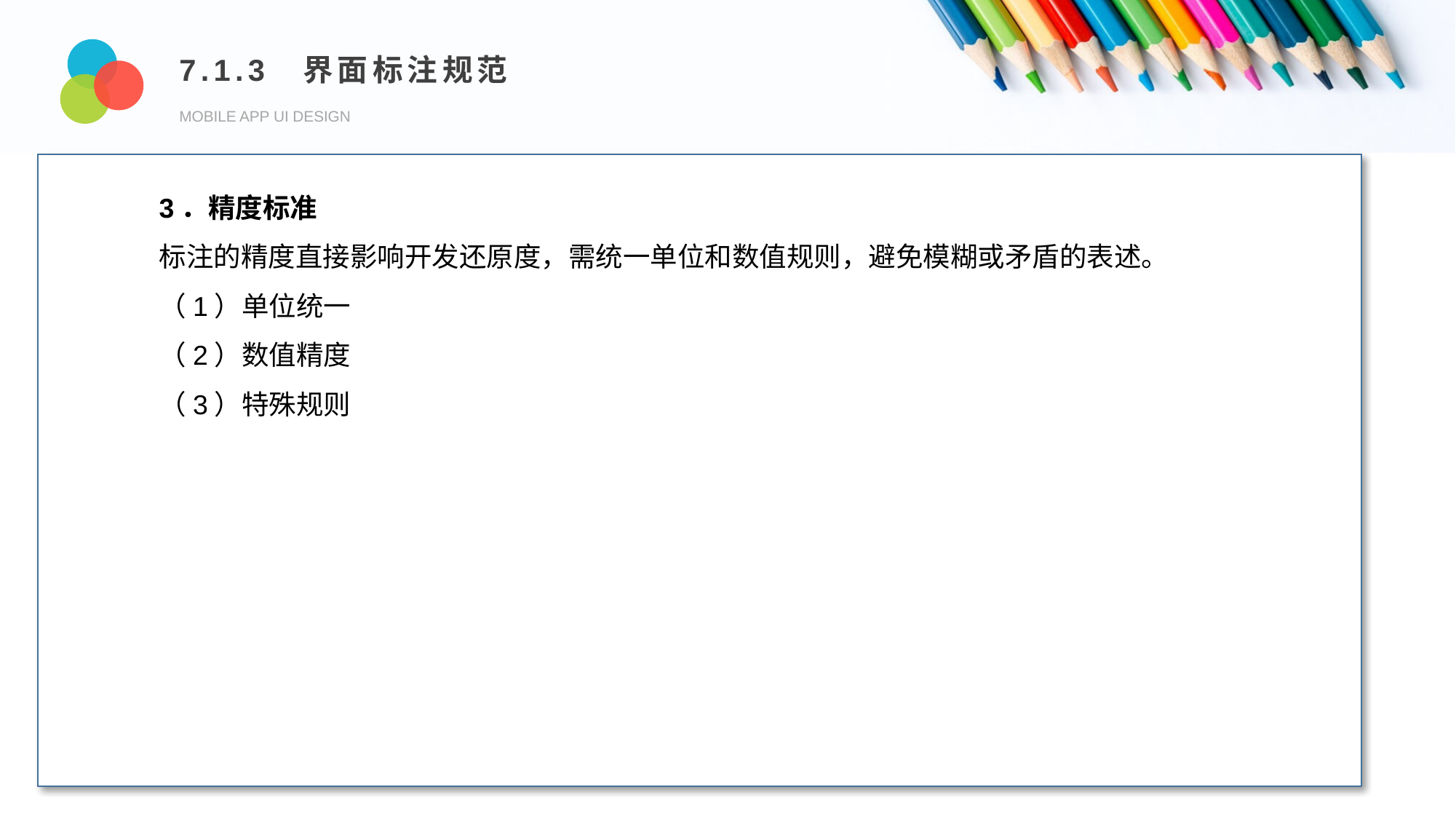

7.1.3  界面标注规范
MOBILE APP UI DESIGN
Design and Production
3．精度标准
标注的精度直接影响开发还原度，需统一单位和数值规则，避免模糊或矛盾的表述。
（1）单位统一
（2）数值精度
（3）特殊规则